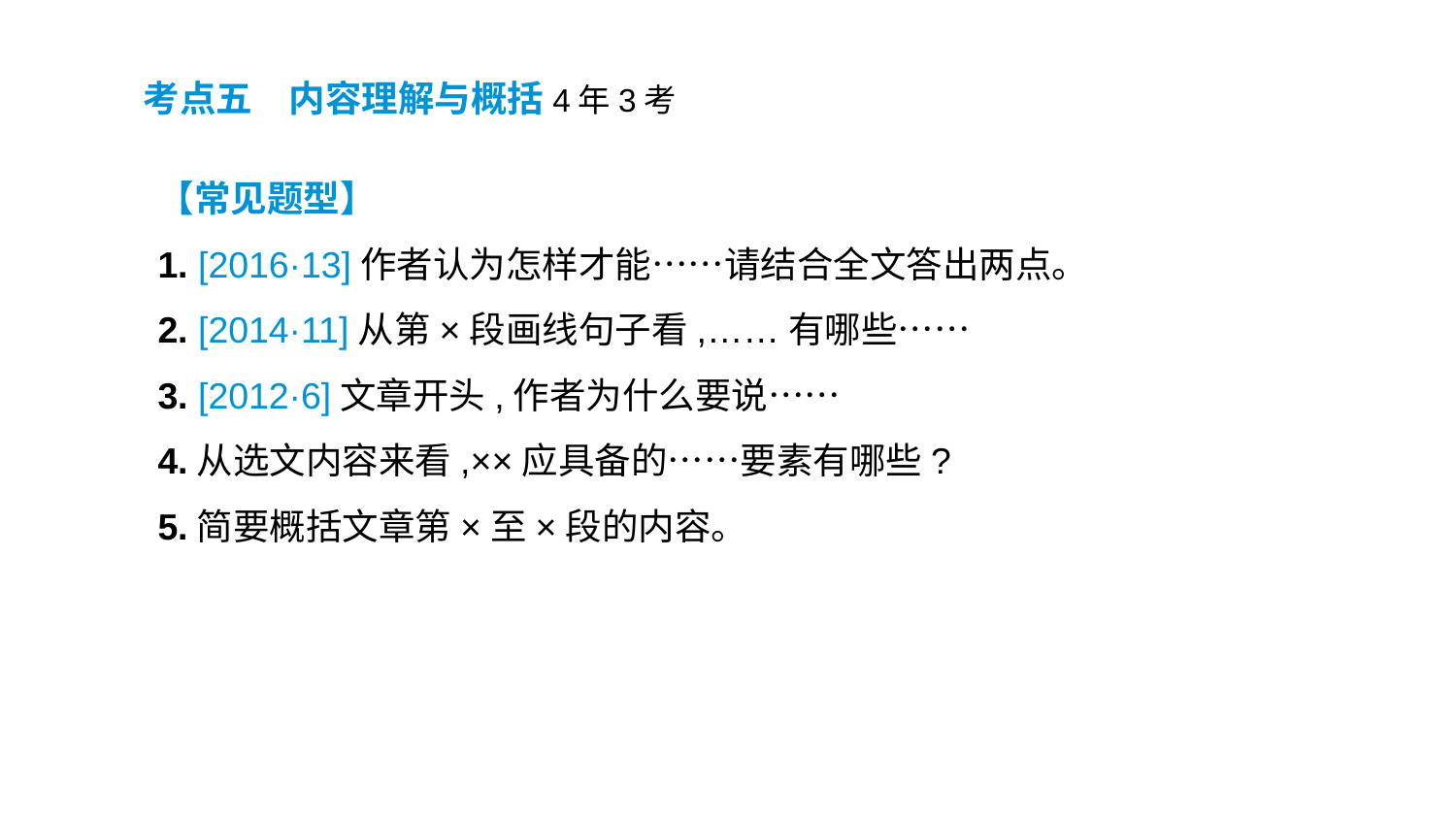

考点五　内容理解与概括4年3考
【常见题型】
1. [2016·13]作者认为怎样才能……请结合全文答出两点。
2. [2014·11]从第×段画线句子看,……有哪些……
3. [2012·6]文章开头,作者为什么要说……
4.从选文内容来看,××应具备的……要素有哪些?
5.简要概括文章第×至×段的内容。